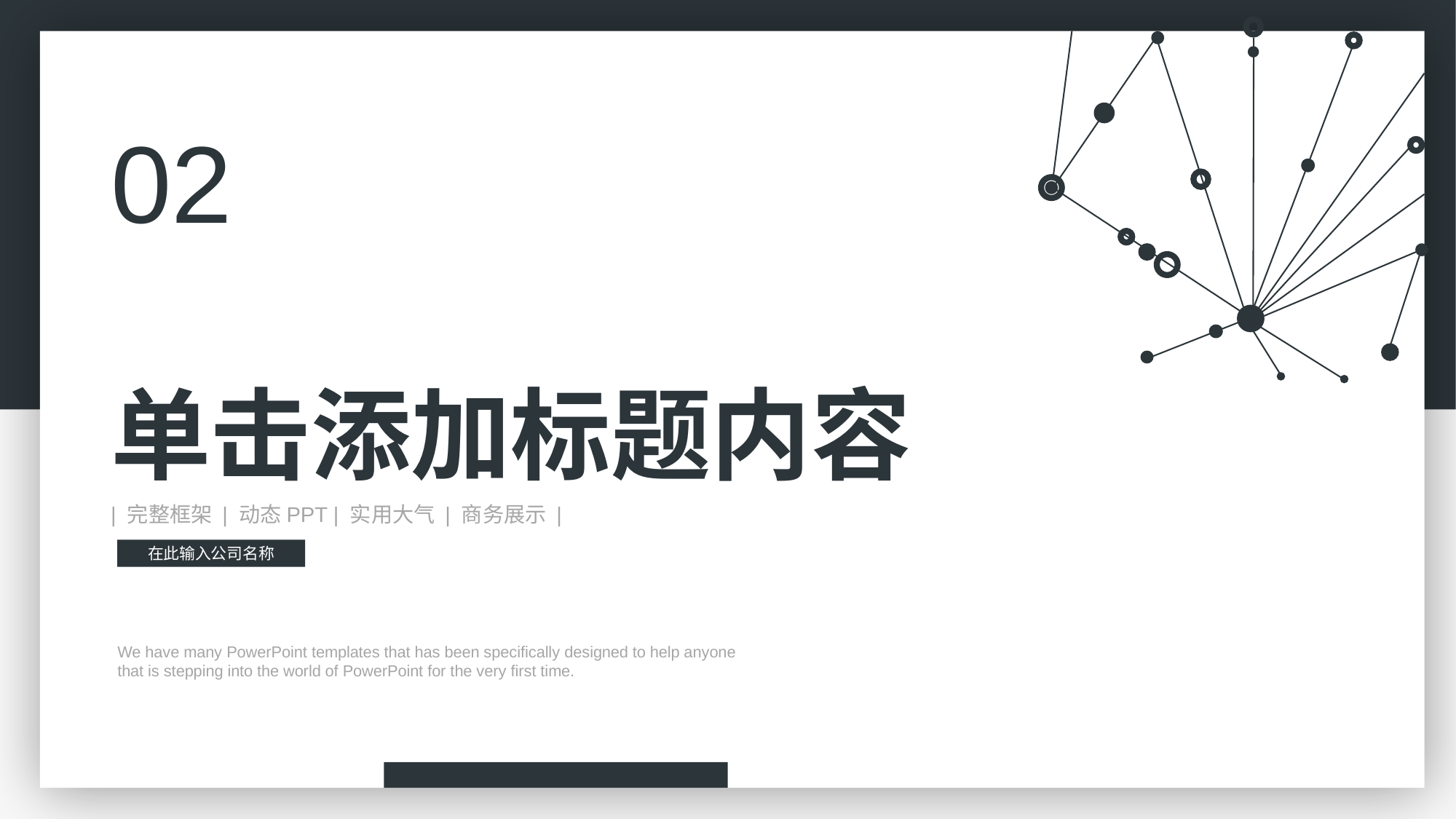

02

单击添加标题内容

| 完整框架 | 动态PPT | 实用大气 | 商务展示 |
在此输入公司名称
We have many PowerPoint templates that has been specifically designed to help anyone that is stepping into the world of PowerPoint for the very first time.